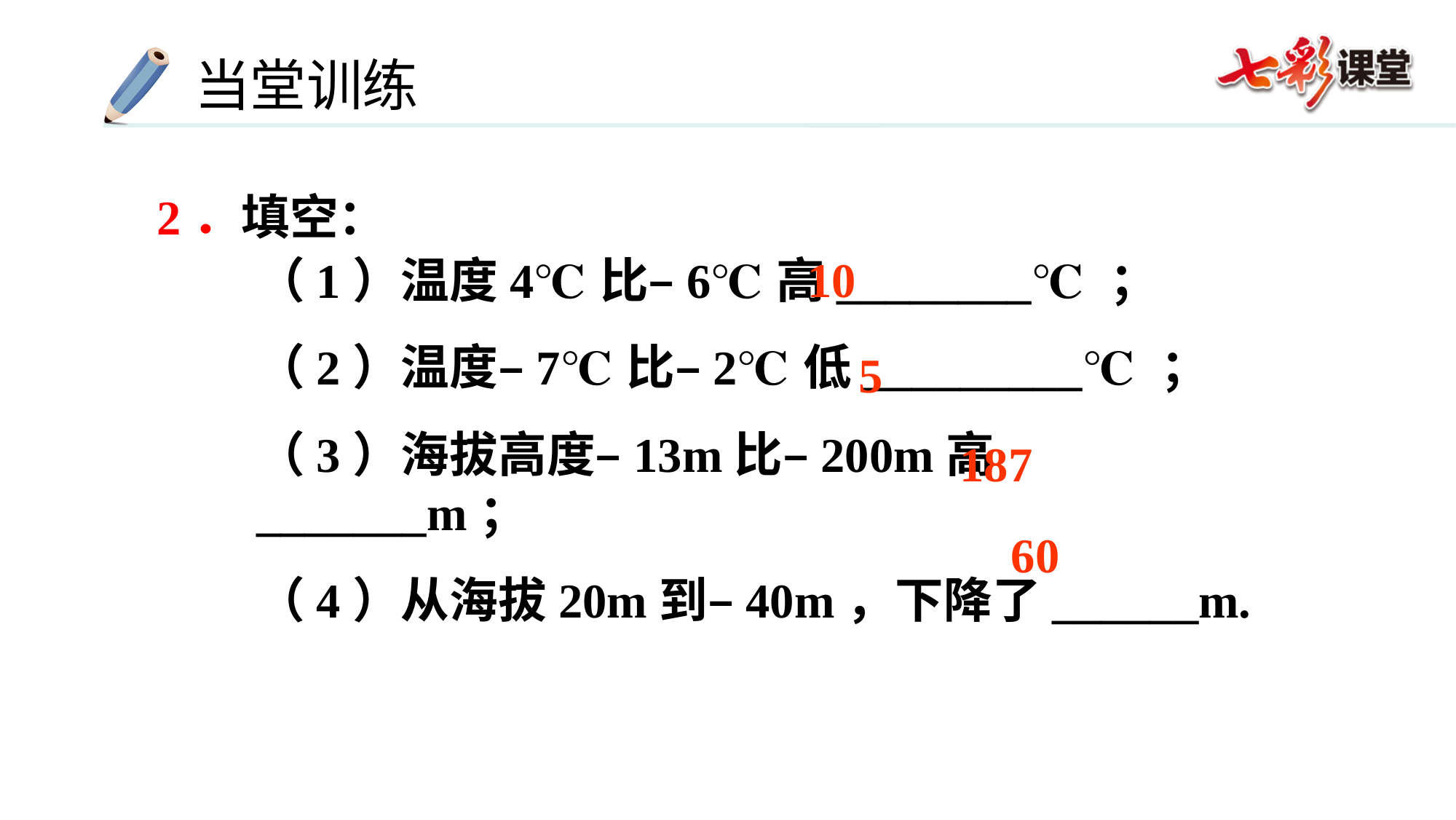

2．填空：
（1）温度4℃比–6℃高________℃ ；
（2）温度–7℃比–2℃低_________℃ ；
（3）海拔高度–13m比–200m高_______m；
（4）从海拔20m到–40m，下降了______m.
10
5
187
60